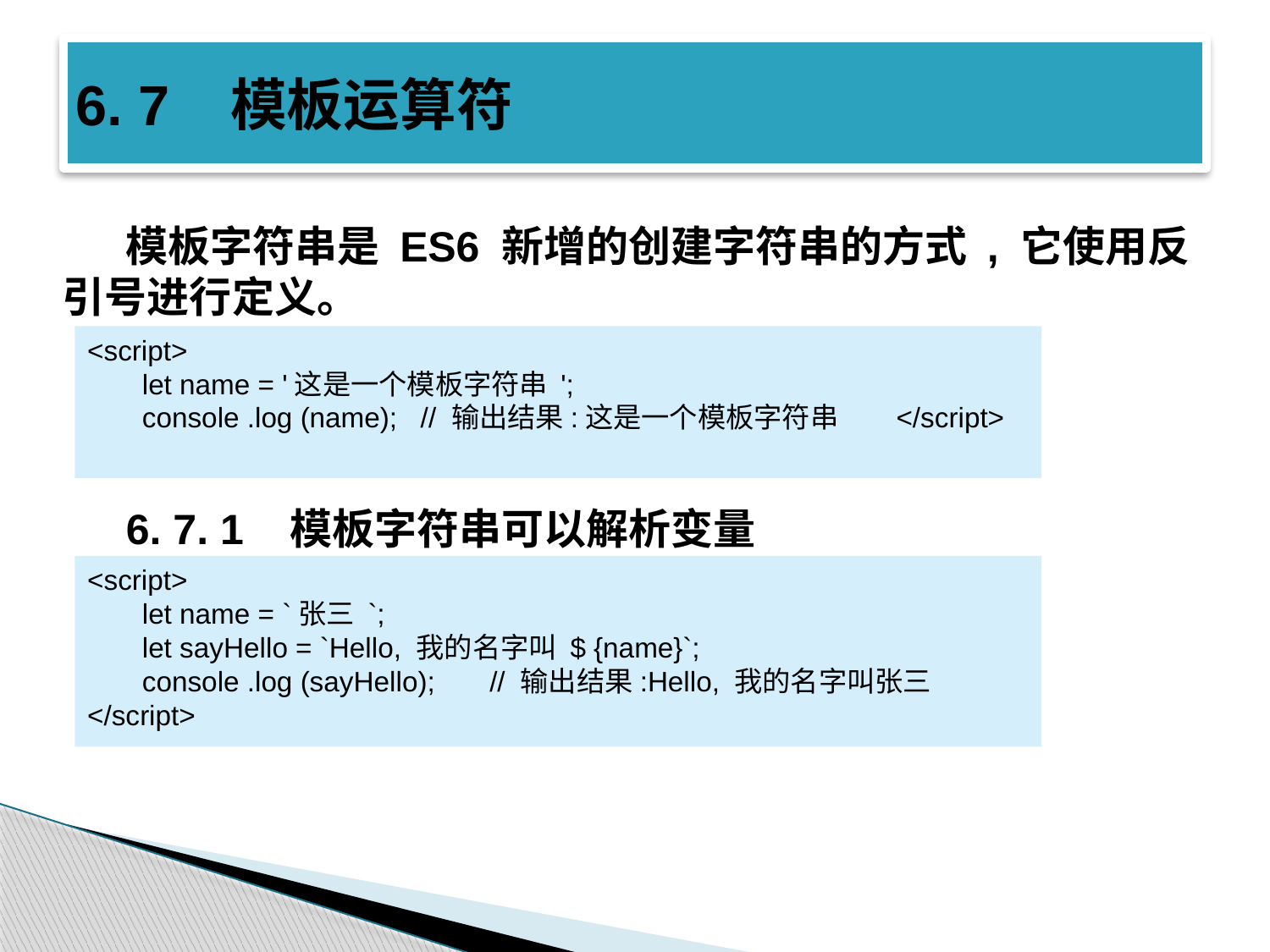

# 6. 7   模板运算符
模板字符串是 ES6 新增的创建字符串的方式 , 它使用反引号进行定义。

6. 7. 1   模板字符串可以解析变量
<script>
       let name = '这是一个模板字符串 ';
       console .log (name);   // 输出结果:这是一个模板字符串        </script>
<script>
       let name = `张三 `;
       let sayHello = `Hello, 我的名字叫 $ {name}`;
       console .log (sayHello);       // 输出结果:Hello, 我的名字叫张三
</script>